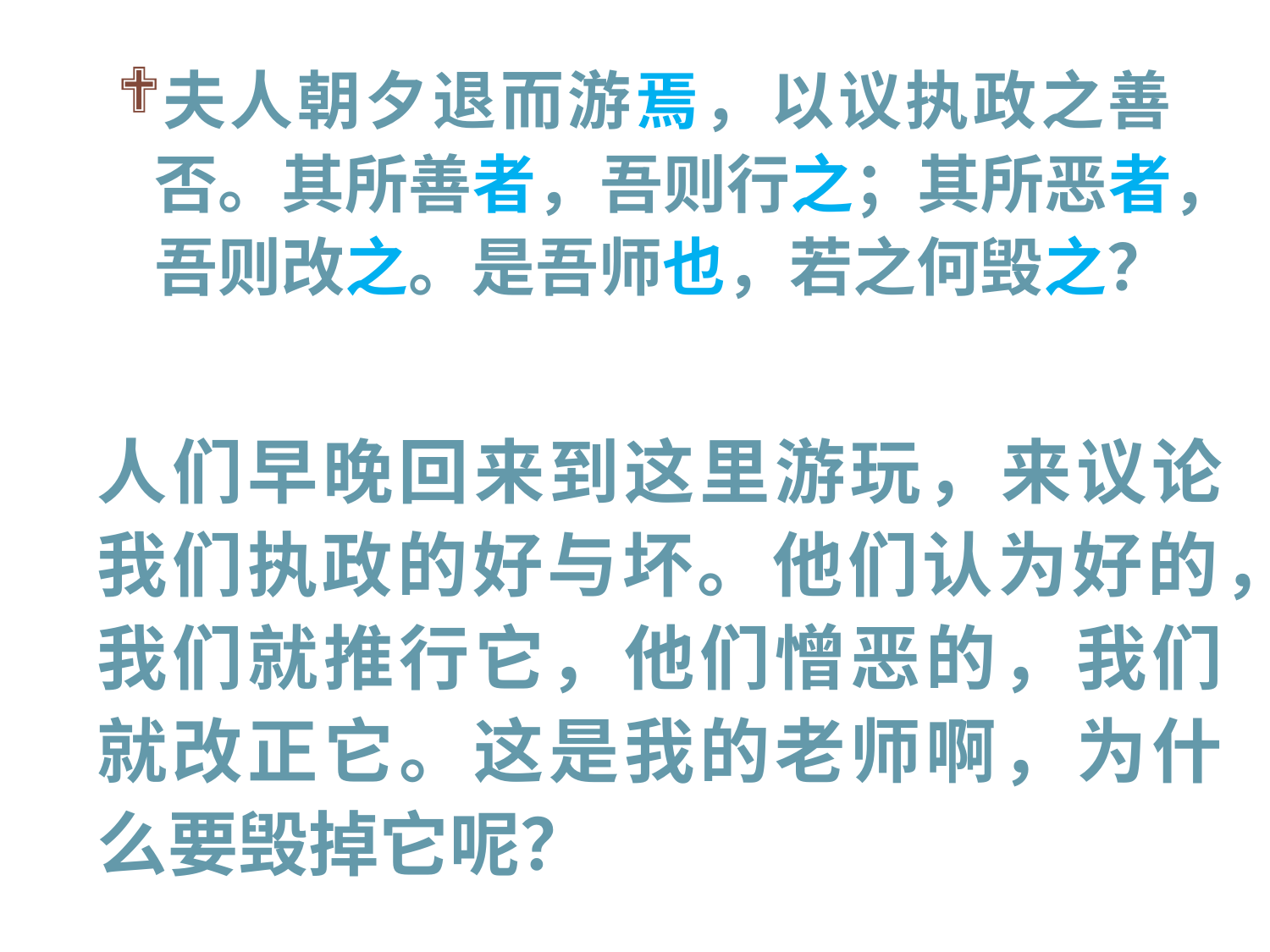

夫人朝夕退而游焉，以议执政之善否。其所善者，吾则行之；其所恶者，吾则改之。是吾师也，若之何毁之？
人们早晚回来到这里游玩，来议论我们执政的好与坏。他们认为好的，我们就推行它，他们憎恶的，我们就改正它。这是我的老师啊，为什么要毁掉它呢？
#
